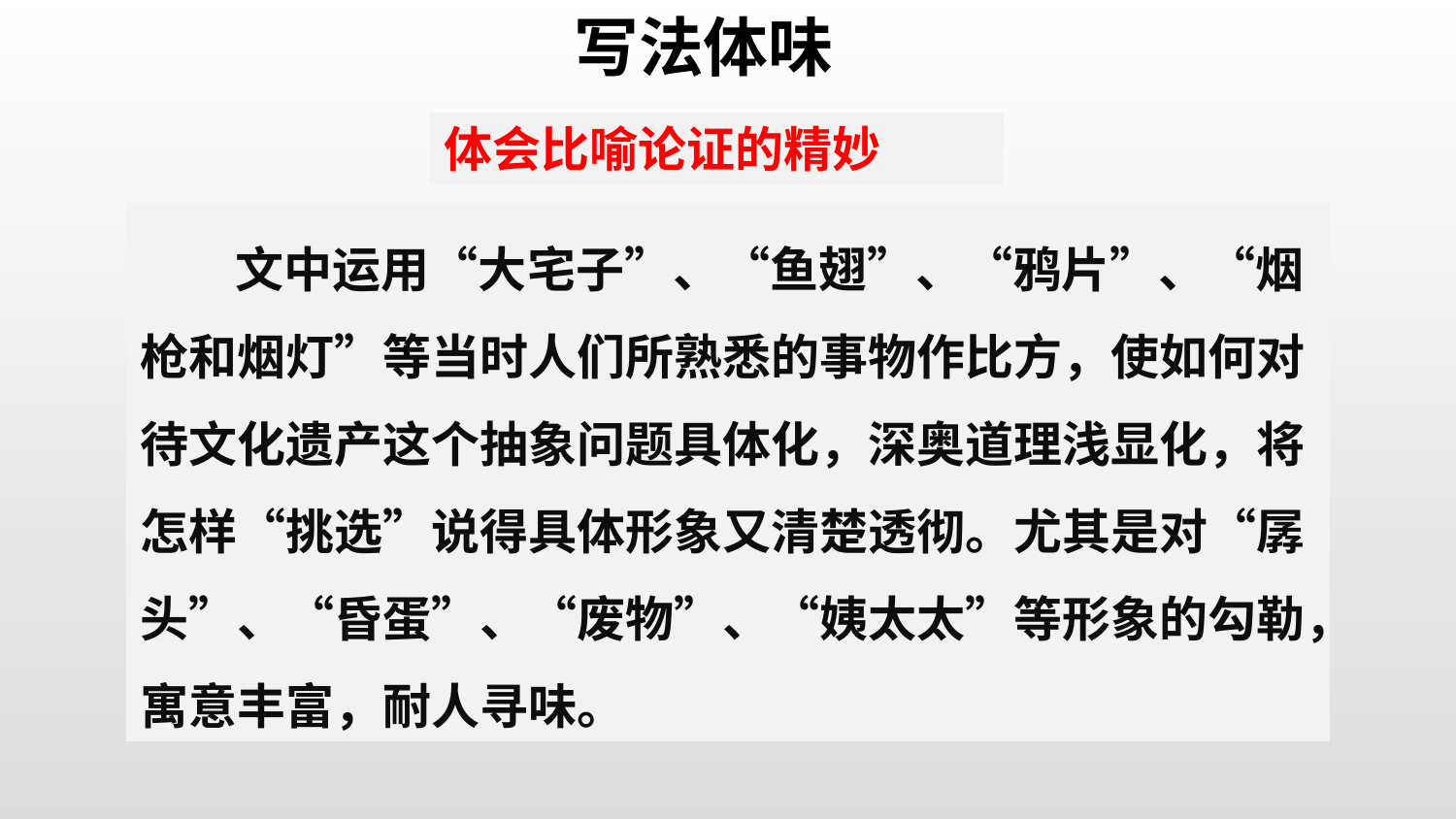

写法体味
体会比喻论证的精妙
 文中运用“大宅子”、“鱼翅”、“鸦片”、“烟枪和烟灯”等当时人们所熟悉的事物作比方，使如何对待文化遗产这个抽象问题具体化，深奥道理浅显化，将怎样“挑选”说得具体形象又清楚透彻。尤其是对“孱头”、“昏蛋”、“废物”、“姨太太”等形象的勾勒，寓意丰富，耐人寻味。